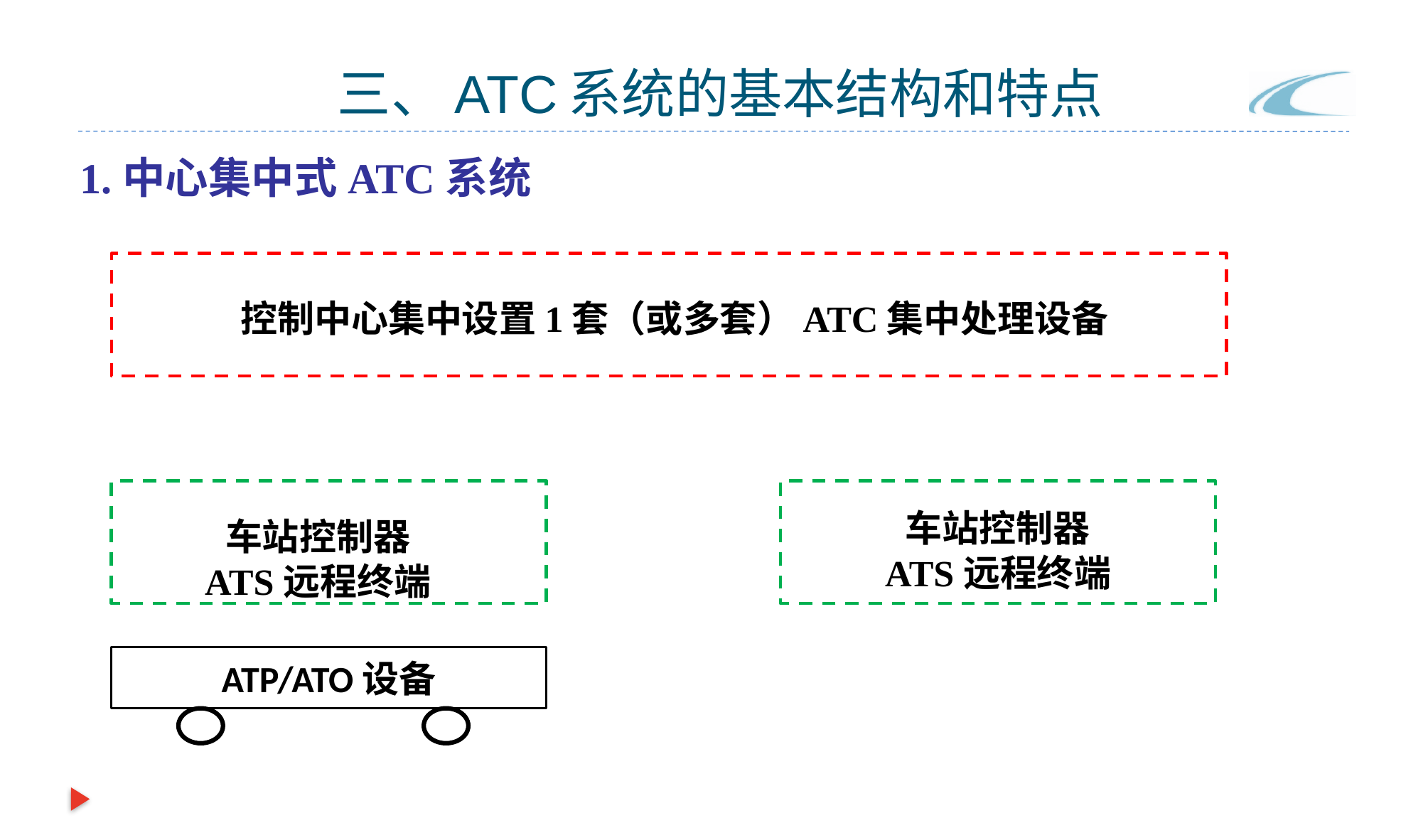

# 三、ATC系统的基本结构和特点
1.中心集中式ATC系统

控制中心集中设置1套（或多套）ATC集中处理设备

车站控制器
ATS远程终端
车站控制器
ATS远程终端
ATP/ATO设备